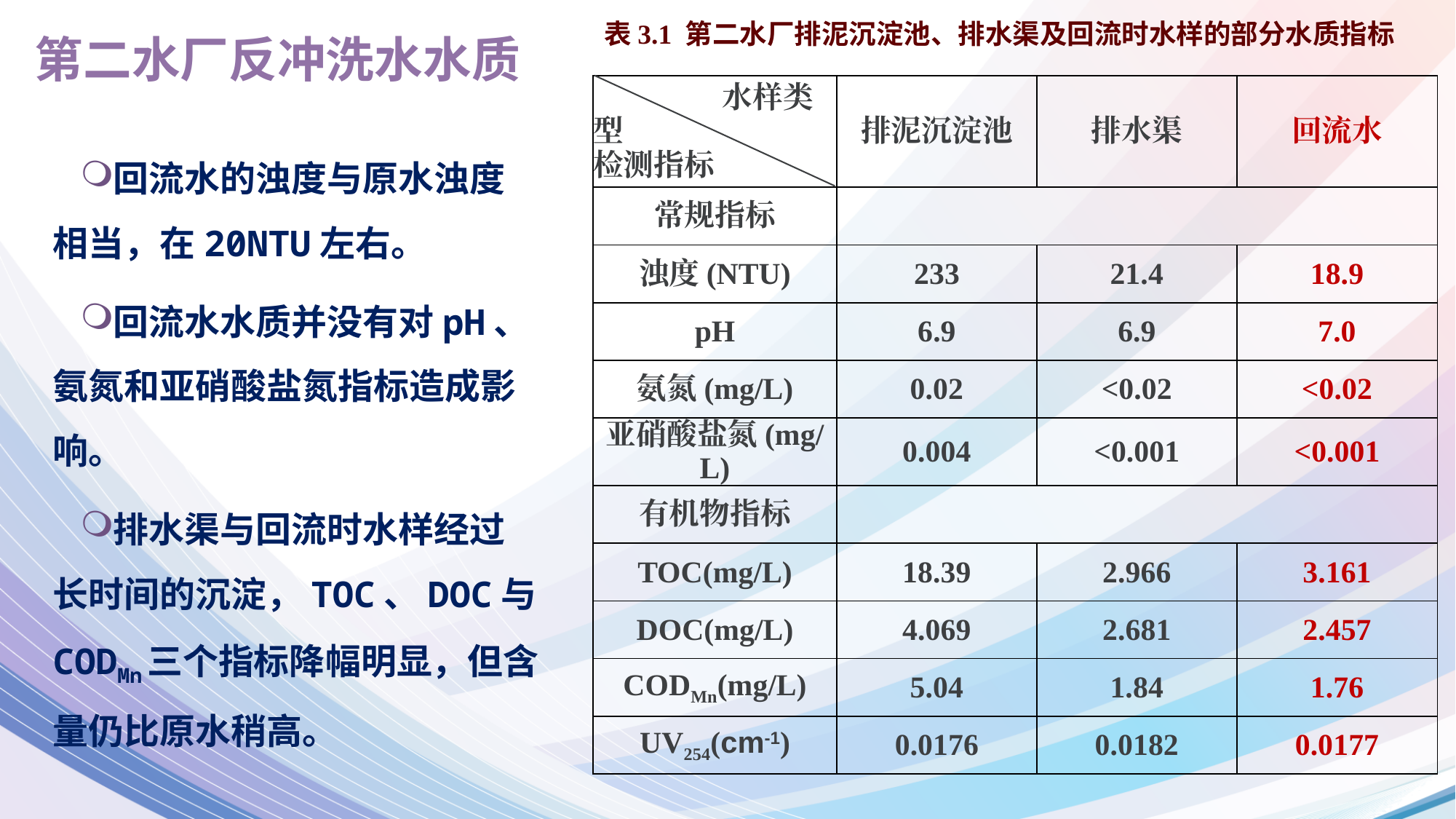

表3.1 第二水厂排泥沉淀池、排水渠及回流时水样的部分水质指标
第二水厂反冲洗水水质
| 水样类型 检测指标 | 排泥沉淀池 | 排水渠 | 回流水 |
| --- | --- | --- | --- |
| 常规指标 |  |  |  |
| 浊度(NTU) | 233 | 21.4 | 18.9 |
| pH | 6.9 | 6.9 | 7.0 |
| 氨氮(mg/L) | 0.02 | <0.02 | <0.02 |
| 亚硝酸盐氮(mg/L) | 0.004 | <0.001 | <0.001 |
| 有机物指标 |  |  |  |
| TOC(mg/L) | 18.39 | 2.966 | 3.161 |
| DOC(mg/L) | 4.069 | 2.681 | 2.457 |
| CODMn(mg/L) | 5.04 | 1.84 | 1.76 |
| UV254(cm-1) | 0.0176 | 0.0182 | 0.0177 |
回流水的浊度与原水浊度相当，在20NTU左右。
回流水水质并没有对pH、氨氮和亚硝酸盐氮指标造成影响。
排水渠与回流时水样经过长时间的沉淀，TOC、DOC与CODMn三个指标降幅明显，但含量仍比原水稍高。